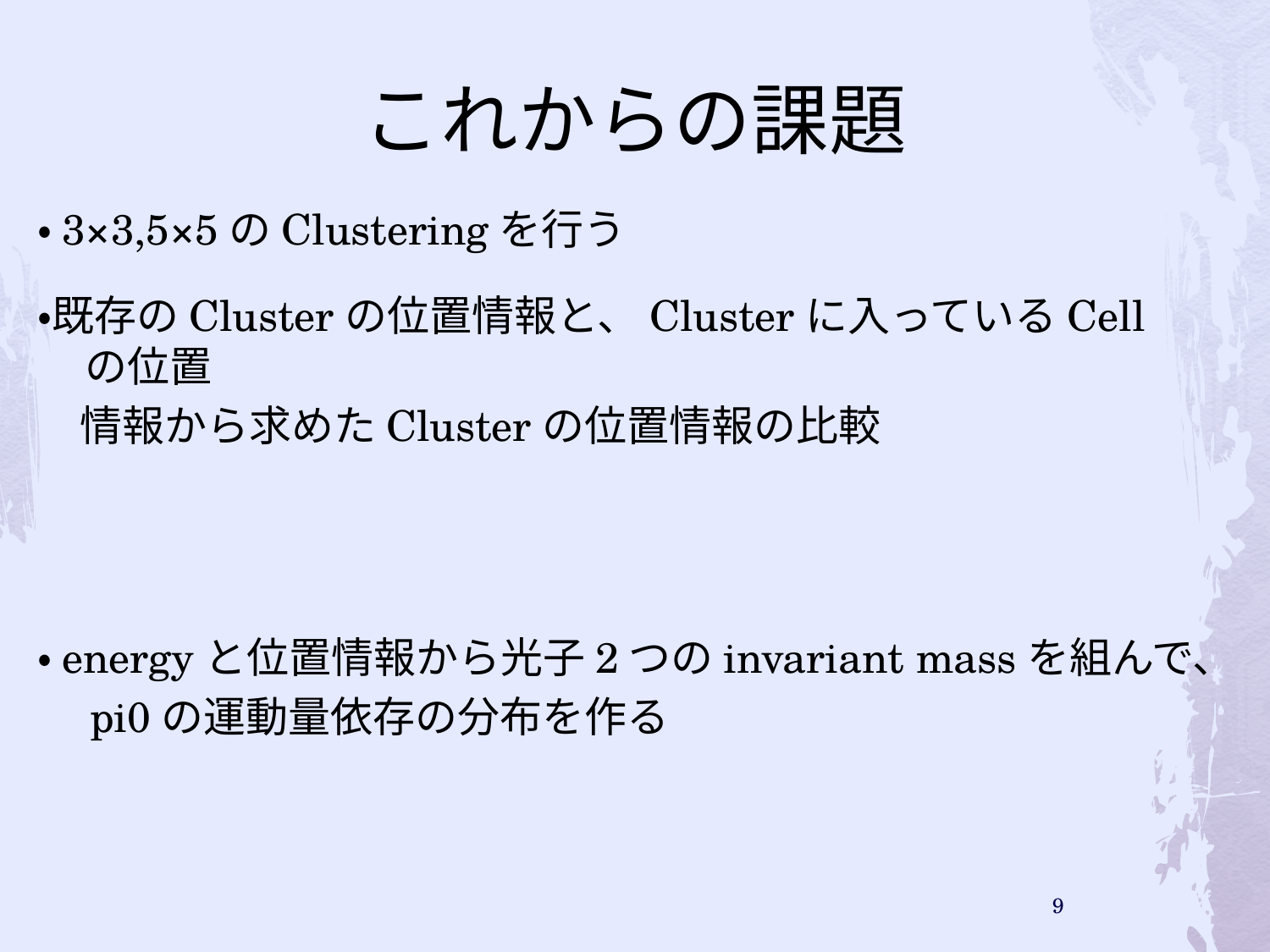

# これからの課題
・3×3,5×5のClusteringを行う

・既存のClusterの位置情報と、Clusterに入っているCellの位置
　情報から求めたClusterの位置情報の比較

・energyと位置情報から光子2つのinvariant massを組んで、
　pi0の運動量依存の分布を作る
9